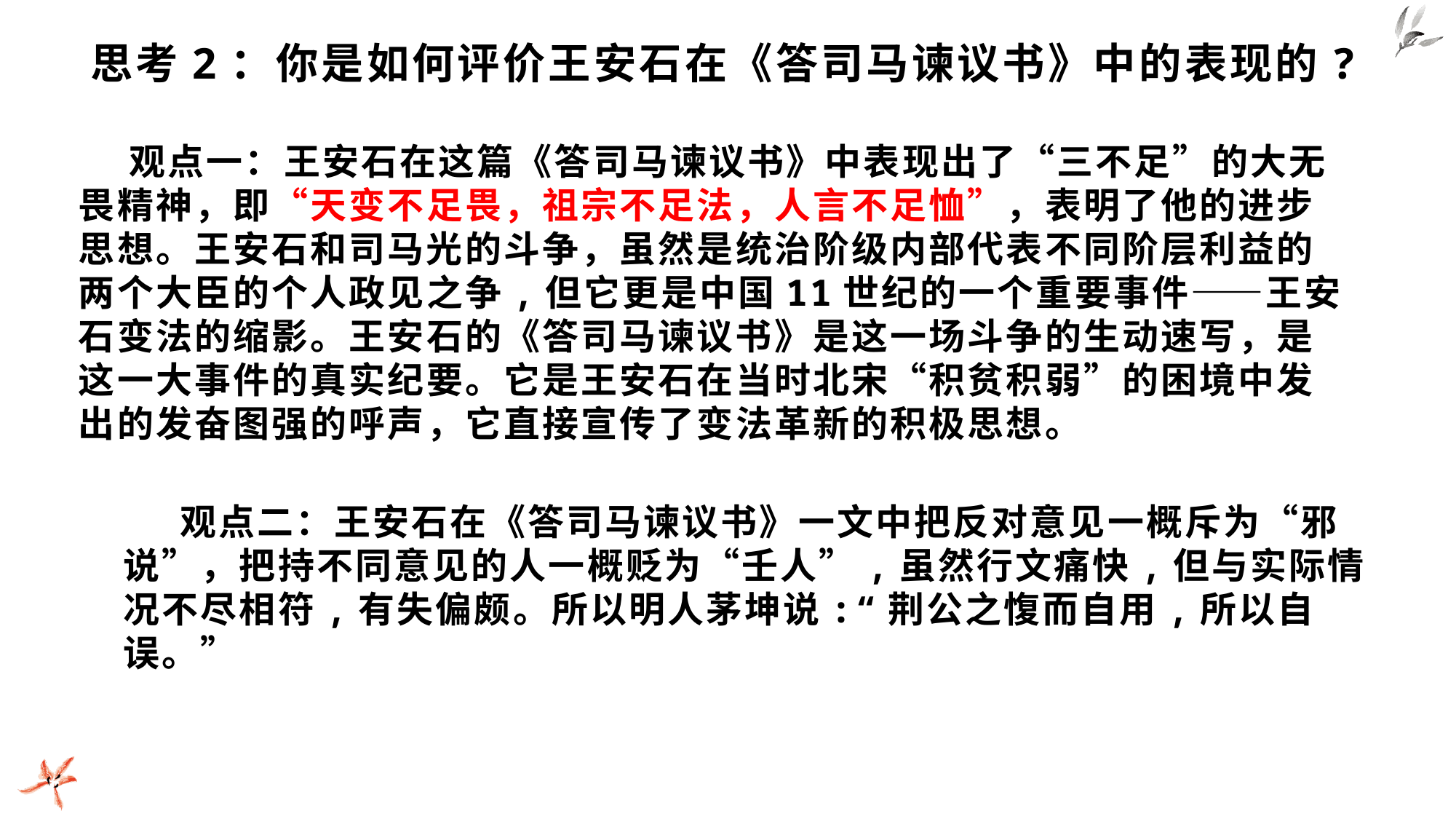

# 思考2：你是如何评价王安石在《答司马谏议书》中的表现的?
    观点一：王安石在这篇《答司马谏议书》中表现出了“三不足”的大无畏精神，即“天变不足畏，祖宗不足法，人言不足恤”，表明了他的进步思想。王安石和司马光的斗争，虽然是统治阶级内部代表不同阶层利益的两个大臣的个人政见之争,但它更是中国11世纪的一个重要事件——王安石变法的缩影。王安石的《答司马谏议书》是这一场斗争的生动速写，是这一大事件的真实纪要。它是王安石在当时北宋“积贫积弱”的困境中发出的发奋图强的呼声，它直接宣传了变法革新的积极思想。
       观点二：王安石在《答司马谏议书》一文中把反对意见一概斥为“邪说”，把持不同意见的人一概贬为“壬人”,虽然行文痛快,但与实际情况不尽相符,有失偏颇。所以明人茅坤说:“荆公之愎而自用,所以自误。”